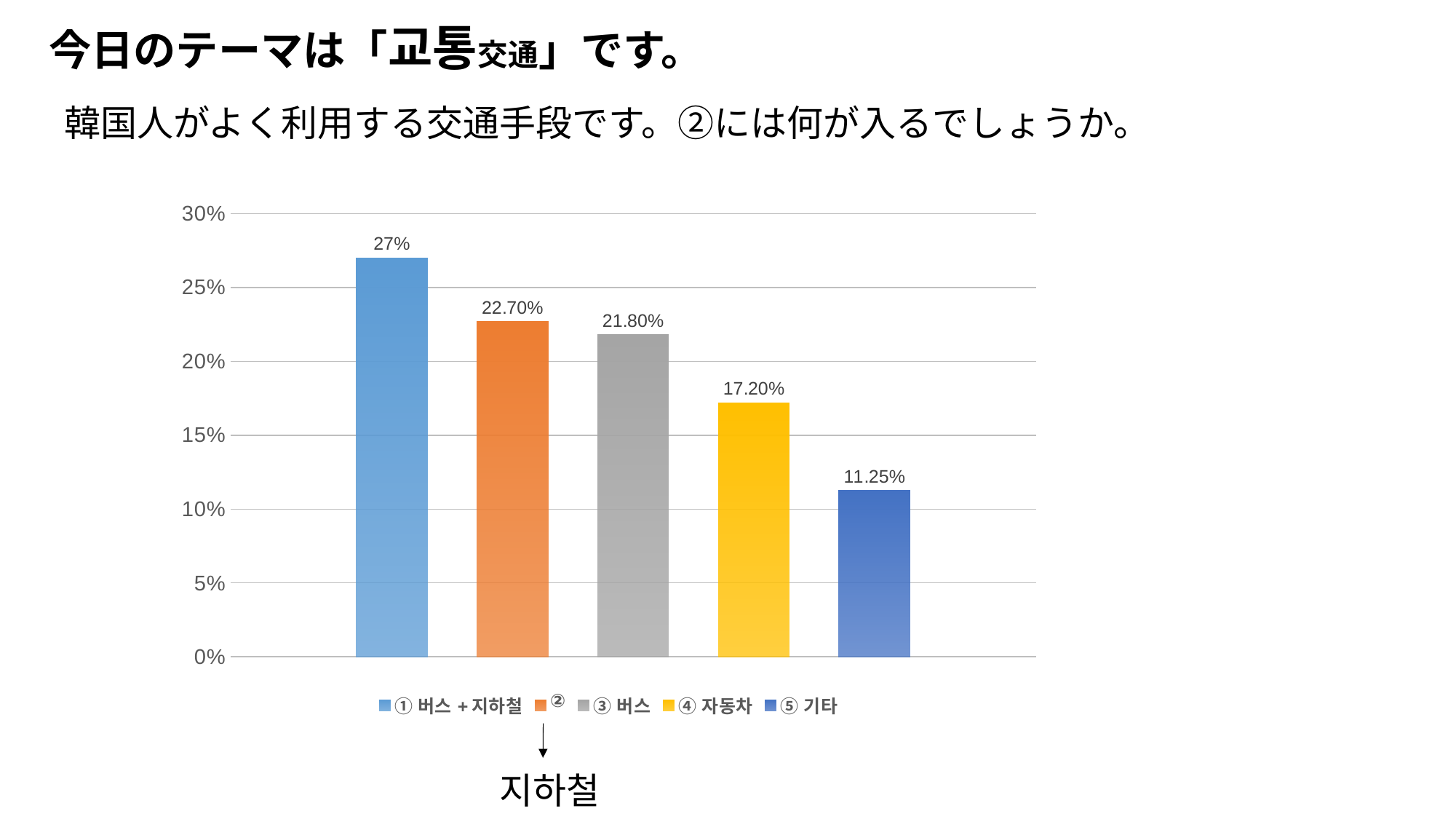

# 今日のテーマは「교통交通」です。
韓国人がよく利用する交通手段です。②には何が入るでしょうか。

### Chart

| Category | ①버스+지하철 | ② | ③버스 | ④자동차 | ⑤기타 |
|---|---|---|---|---|---|
지하철